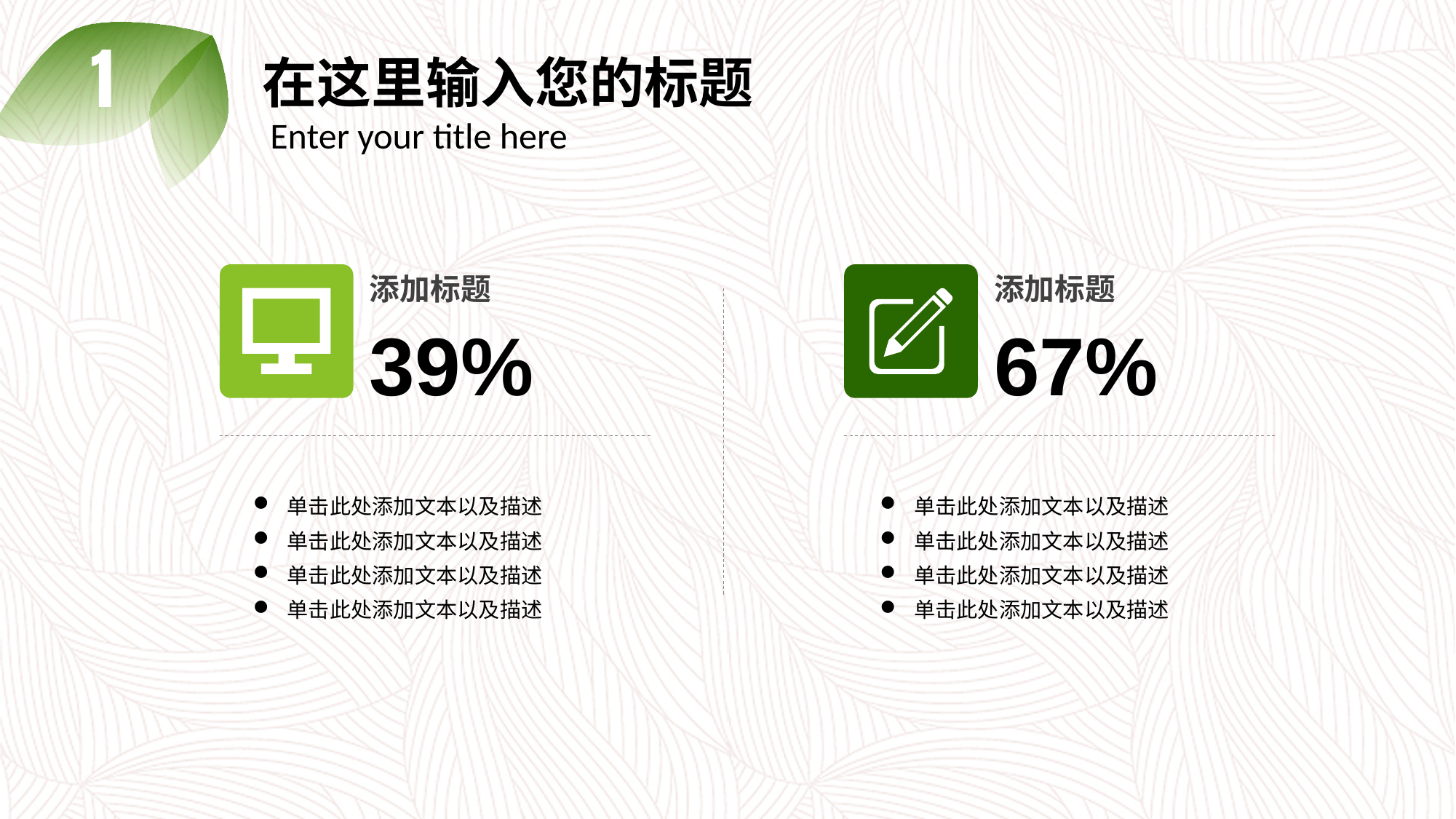

1
在这里输入您的标题
 Enter your title here
添加标题
添加标题

39%
67%
单击此处添加文本以及描述
单击此处添加文本以及描述
单击此处添加文本以及描述
单击此处添加文本以及描述
单击此处添加文本以及描述
单击此处添加文本以及描述
单击此处添加文本以及描述
单击此处添加文本以及描述